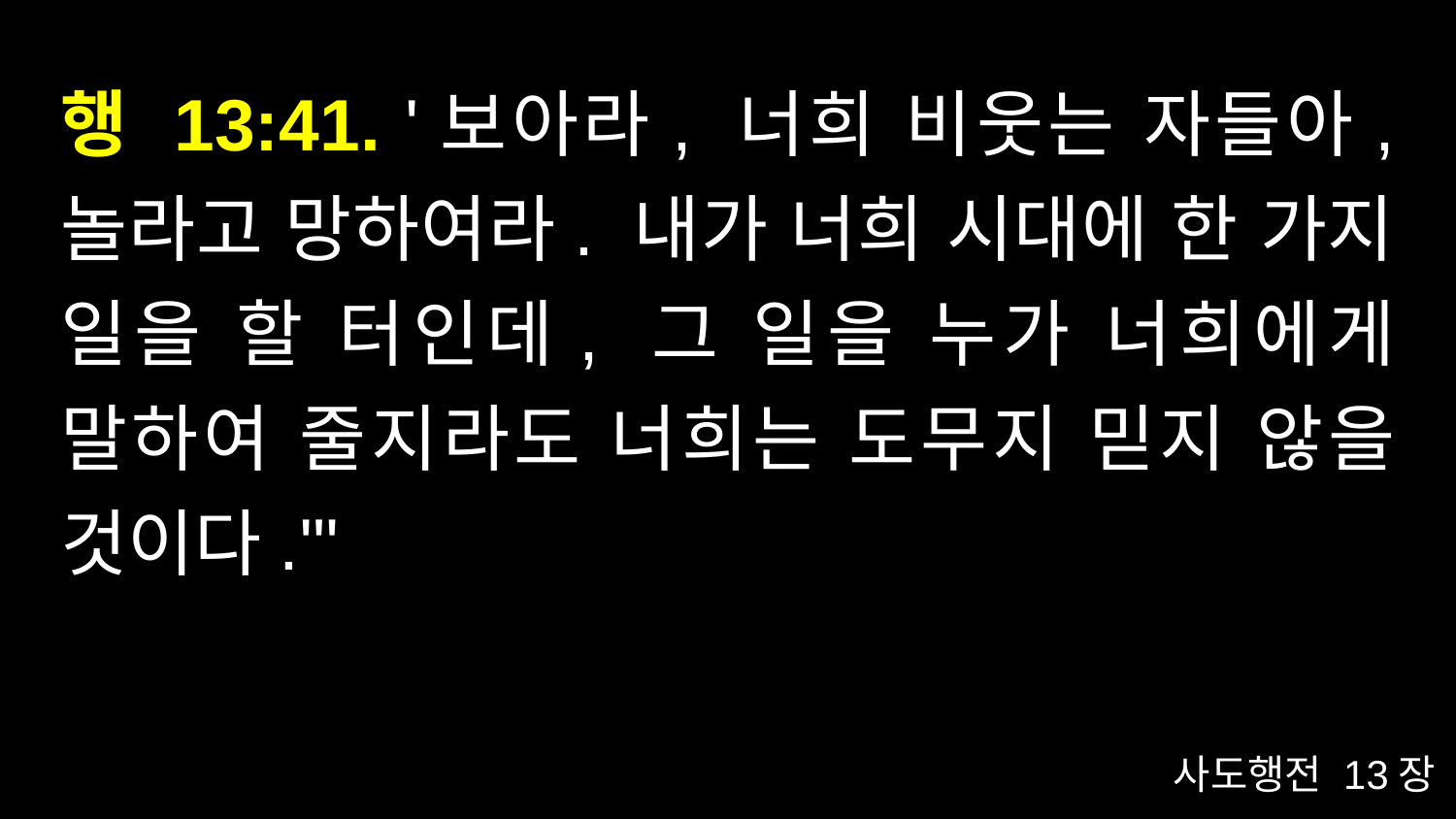

# 행 13:41. '보아라, 너희 비웃는 자들아, 놀라고 망하여라. 내가 너희 시대에 한 가지 일을 할 터인데, 그 일을 누가 너희에게 말하여 줄지라도 너희는 도무지 믿지 않을 것이다.'"
사도행전 13장